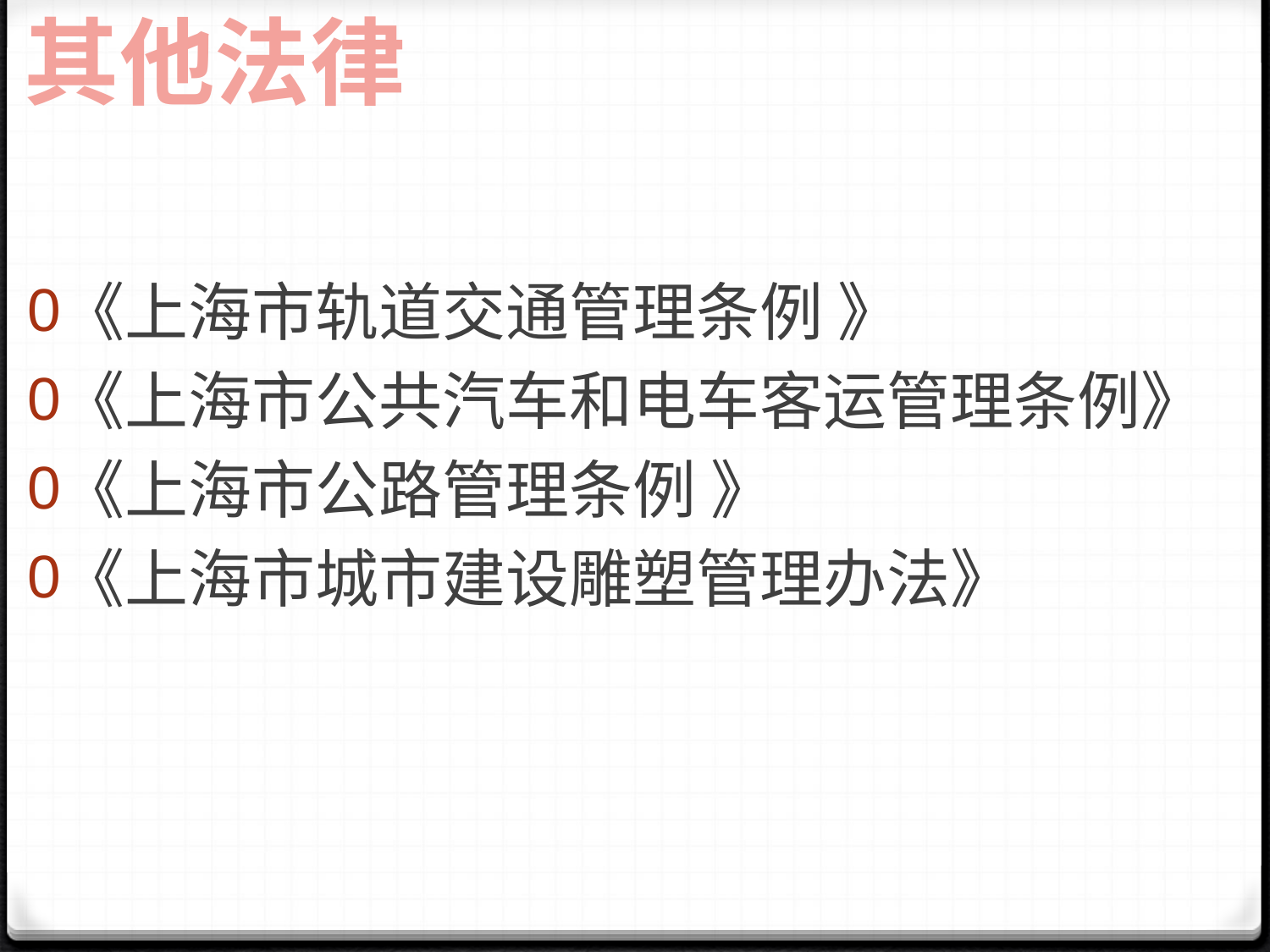

其他法律
《上海市轨道交通管理条例 》
《上海市公共汽车和电车客运管理条例》
《上海市公路管理条例 》
《上海市城市建设雕塑管理办法》